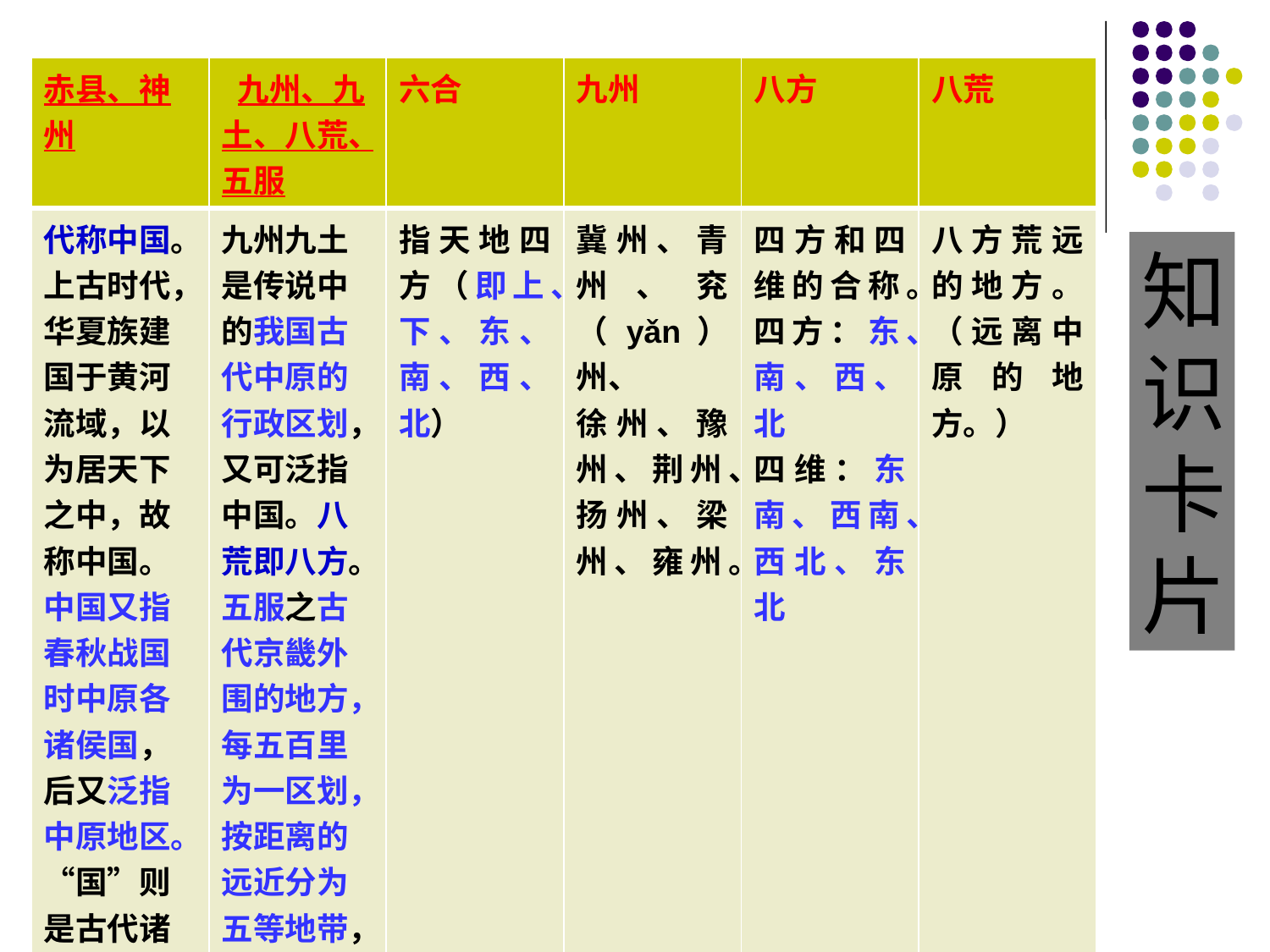

| 赤县、神州 | 九州、九土、八荒、五服 | 六合 | 九州 | 八方 | 八荒 |
| --- | --- | --- | --- | --- | --- |
| 代称中国。上古时代，华夏族建国于黄河流域，以为居天下之中，故称中国。中国又指春秋战国时中原各诸侯国，后又泛指中原地区。“国”则是古代诸侯王的封域。 | 九州九土是传说中的我国古代中原的行政区划，又可泛指中国。八荒即八方。五服之古代京畿外围的地方，每五百里为一区划，按距离的远近分为五等地带，叫“五服”。 | 指天地四方（即上、下、东、南、西、北） | 冀州、青州、兖（yǎn）州、 徐州、豫州、荆州、 扬州、梁州、雍州。 | 四方和四维的合称。四方：东、南、西、北 四维：东南、西南、西北、东北 | 八方荒远的地方。（远离中原的地方。） |
知
识
卡
片